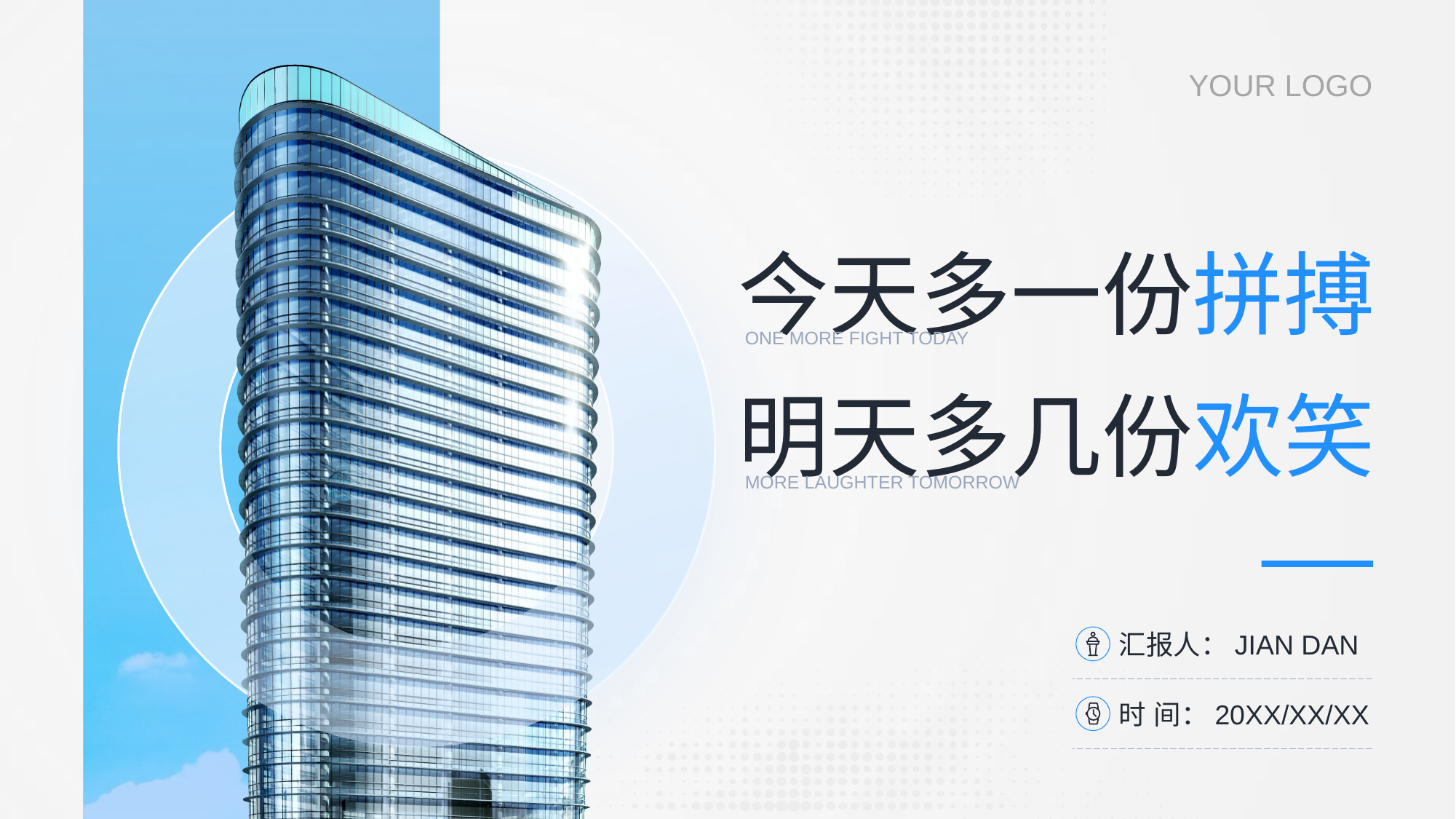

YOUR LOGO
今天多一份拼搏
明天多几份欢笑
ONE MORE FIGHT TODAY
MORE LAUGHTER TOMORROW

汇报人：JIAN DAN

时  间：20XX/XX/XX